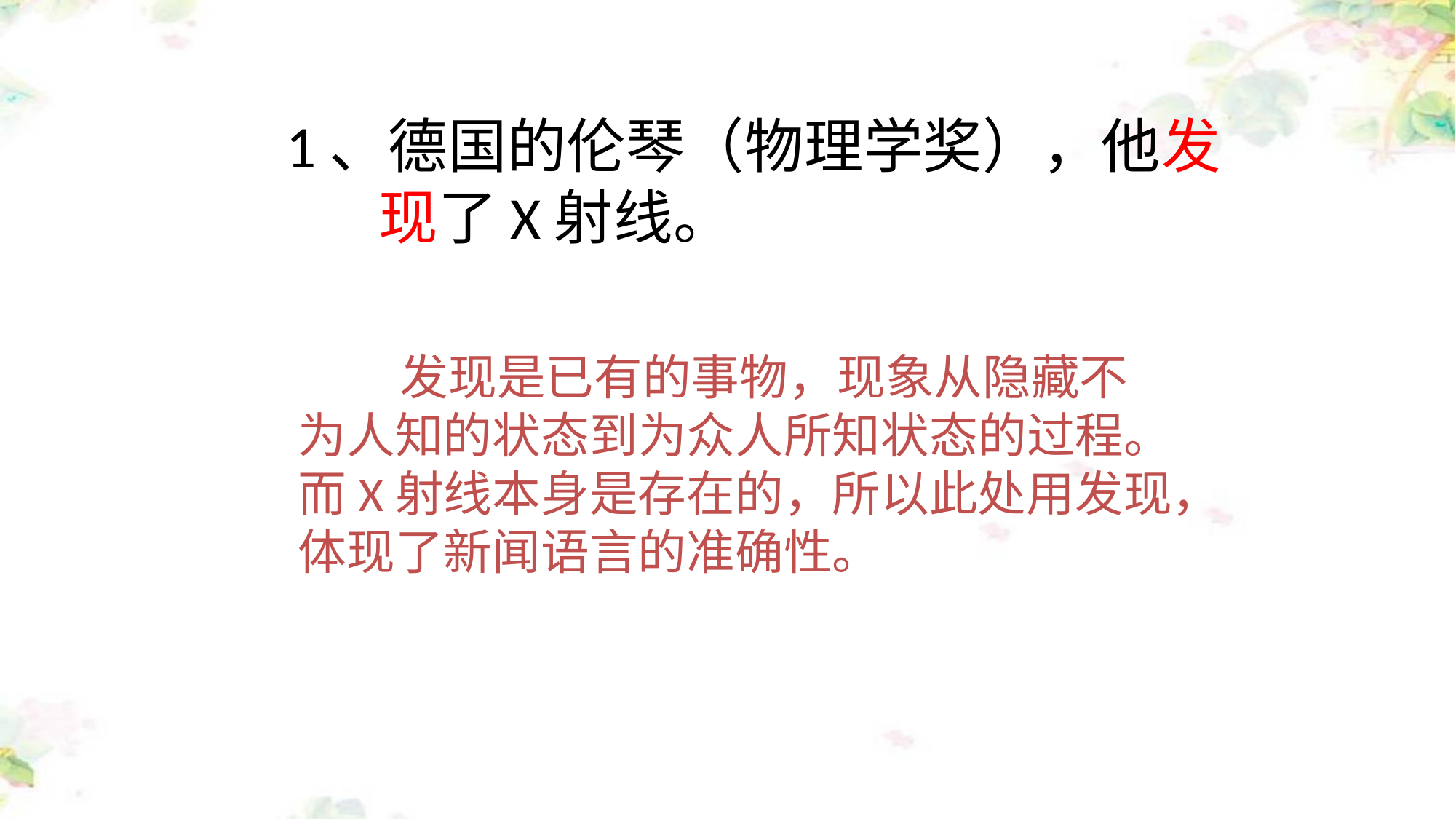

# 1、德国的伦琴（物理学奖），他发 现了X射线。
            发现是已有的事物，现象从隐藏不为人知的状态到为众人所知状态的过程。而X射线本身是存在的，所以此处用发现，体现了新闻语言的准确性。